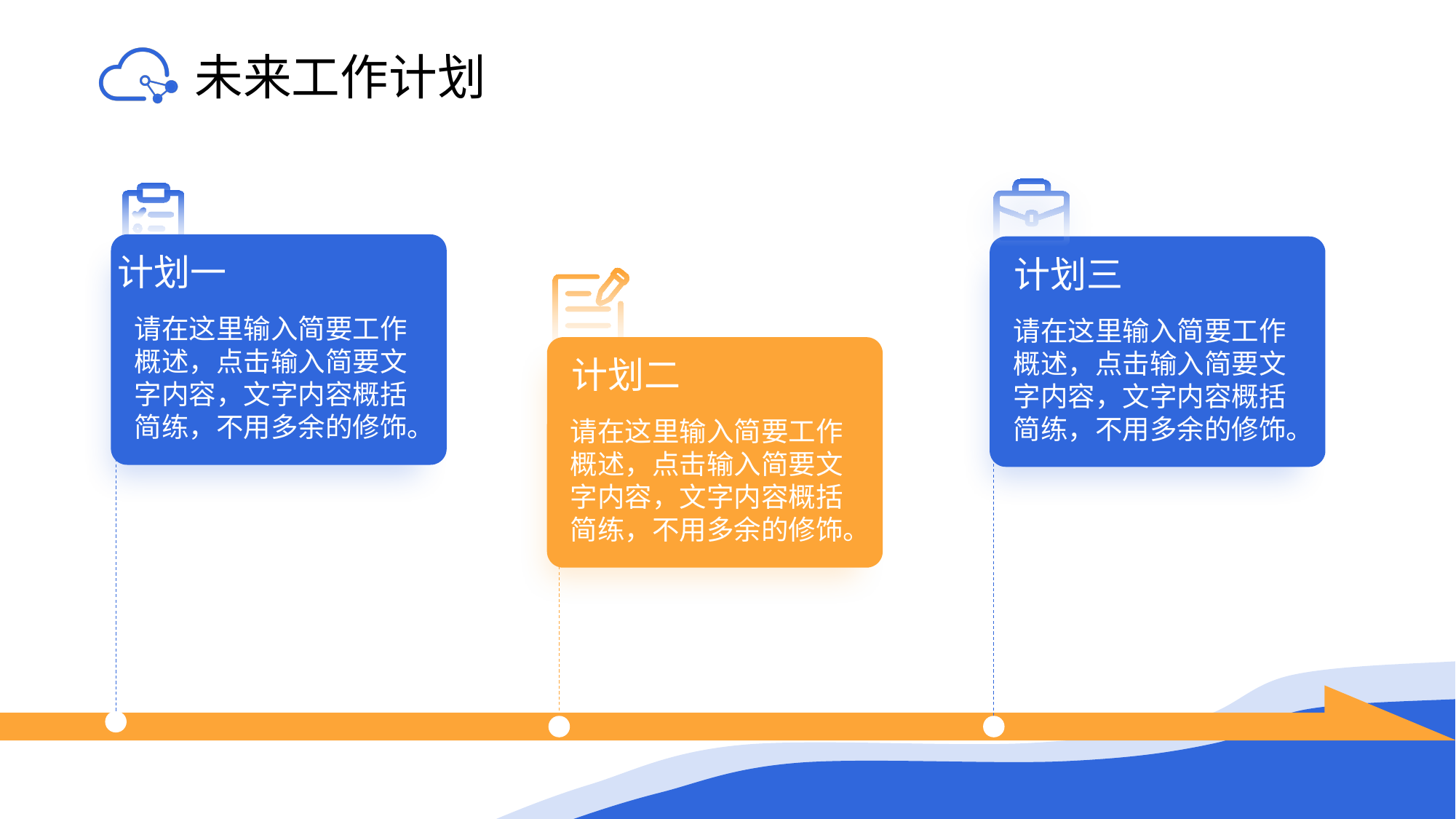

# 未来工作计划

计划三
请在这里输入简要工作概述，点击输入简要文字内容，文字内容概括简练，不用多余的修饰。

计划一
请在这里输入简要工作概述，点击输入简要文字内容，文字内容概括简练，不用多余的修饰。

计划二
请在这里输入简要工作概述，点击输入简要文字内容，文字内容概括简练，不用多余的修饰。